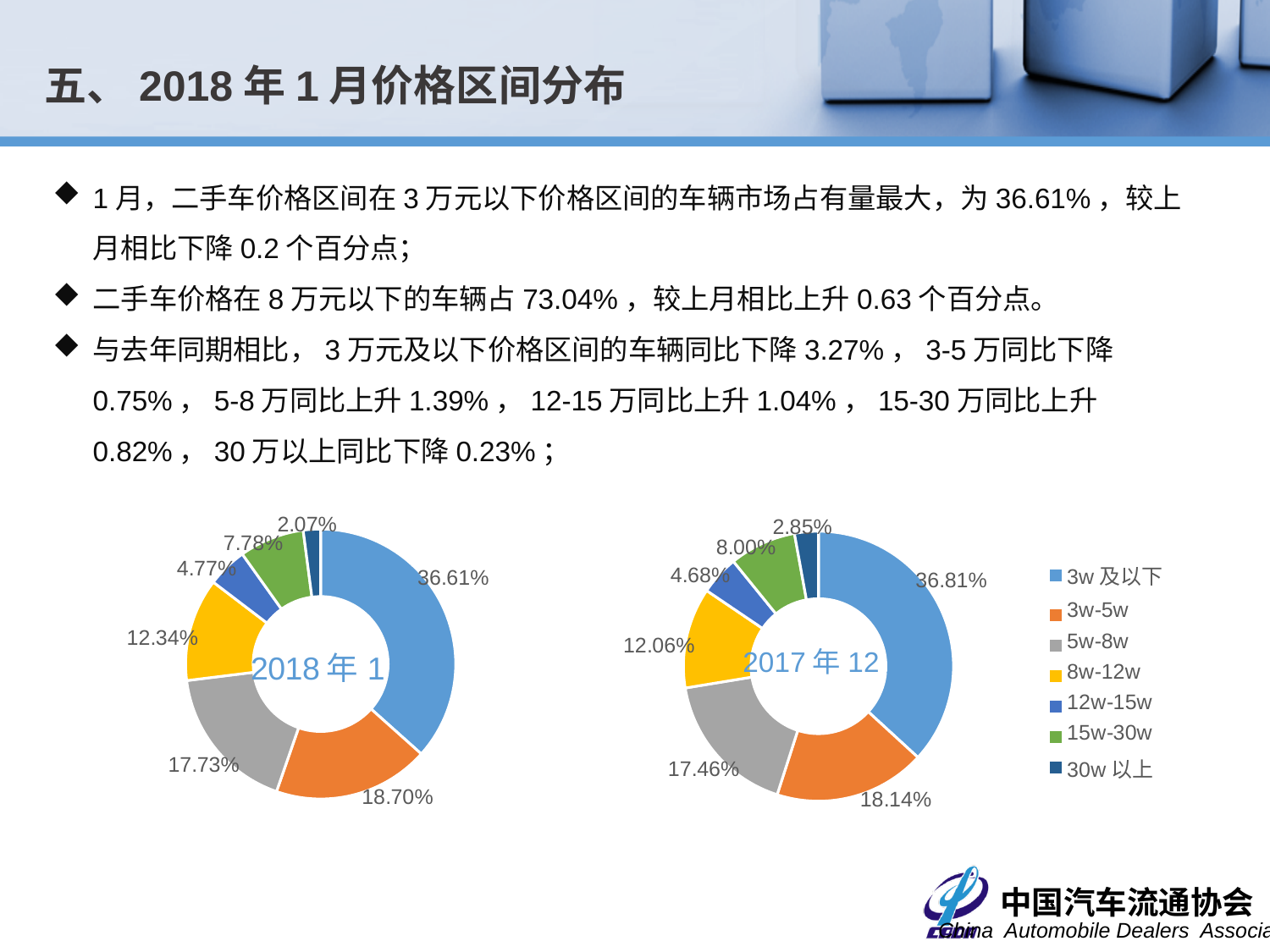

五、2018年1月价格区间分布
1月，二手车价格区间在3万元以下价格区间的车辆市场占有量最大，为36.61%，较上月相比下降0.2个百分点；
二手车价格在8万元以下的车辆占73.04%，较上月相比上升0.63个百分点。
与去年同期相比，3万元及以下价格区间的车辆同比下降3.27%，3-5万同比下降0.75%，5-8万同比上升1.39%，12-15万同比上升1.04%，15-30万同比上升0.82%，30万以上同比下降0.23%；

### Chart

| Category | 比例 |
|---|---|
| 3w及以下 | 0.3660835559120871 |
| 3w-5w | 0.1869661528363981 |
| 5w-8w | 0.177330695813089 |
| 8w-12w | 0.12335572794647202 |
| 12w-15w | 0.04773060830089611 |
| 15w-30w | 0.07784938787044549 |
| 30w以上 | 0.020683871320613705 |

### Chart

| Category | 比例 |
|---|---|
| 3w及以下 | 0.36810000000000004 |
| 3w-5w | 0.18140000000000003 |
| 5w-8w | 0.1746 |
| 8w-12w | 0.12060000000000001 |
| 12w-15w | 0.04680000000000001 |
| 15w-30w | 0.08000000000000002 |
| 30w以上 | 0.028500000000000004 |